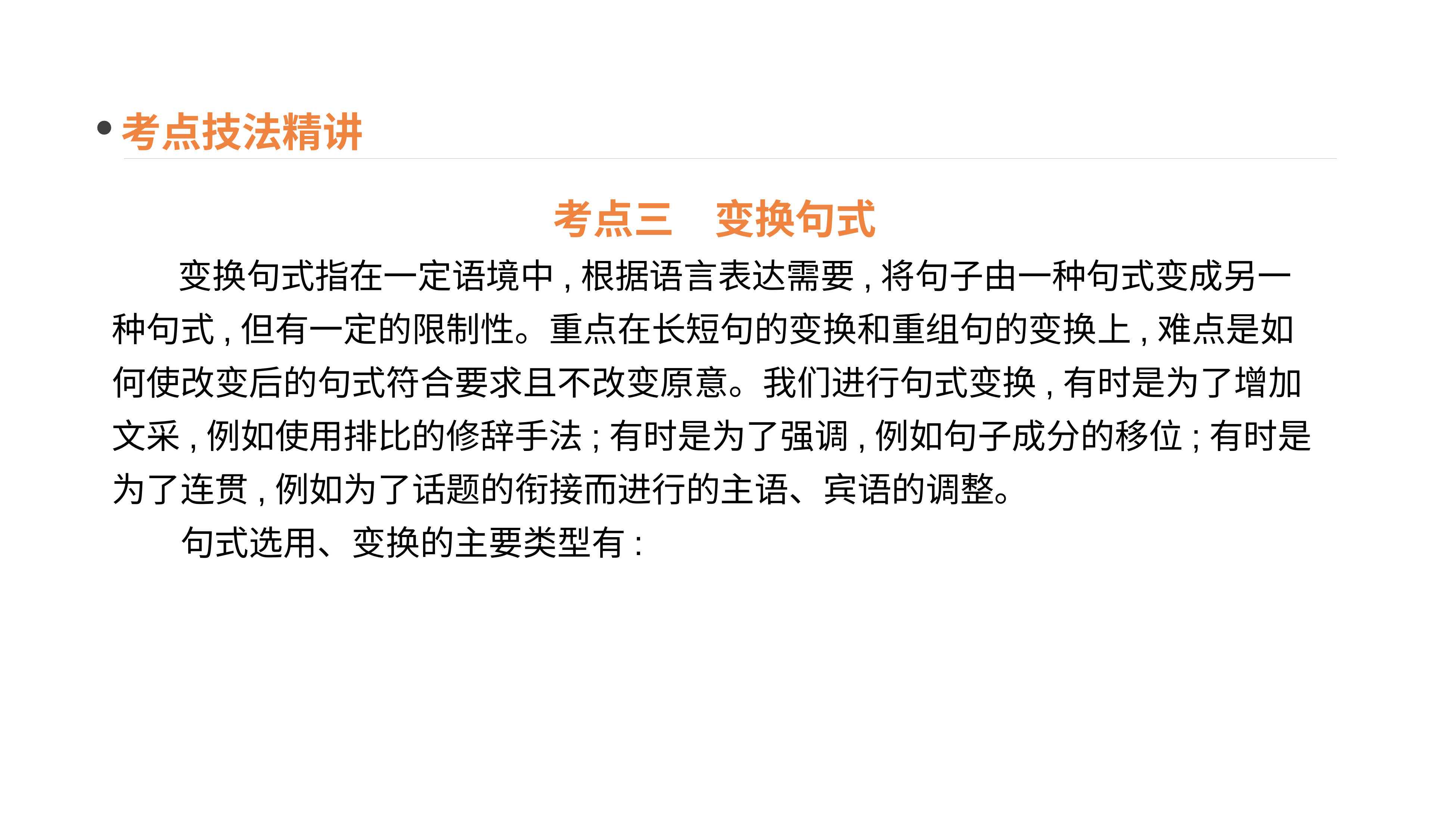

考点技法精讲

考点三　变换句式
　     变换句式指在一定语境中,根据语言表达需要,将句子由一种句式变成另一种句式,但有一定的限制性。重点在长短句的变换和重组句的变换上,难点是如何使改变后的句式符合要求且不改变原意。我们进行句式变换,有时是为了增加文采,例如使用排比的修辞手法;有时是为了强调,例如句子成分的移位;有时是为了连贯,例如为了话题的衔接而进行的主语、宾语的调整。
　　句式选用、变换的主要类型有: